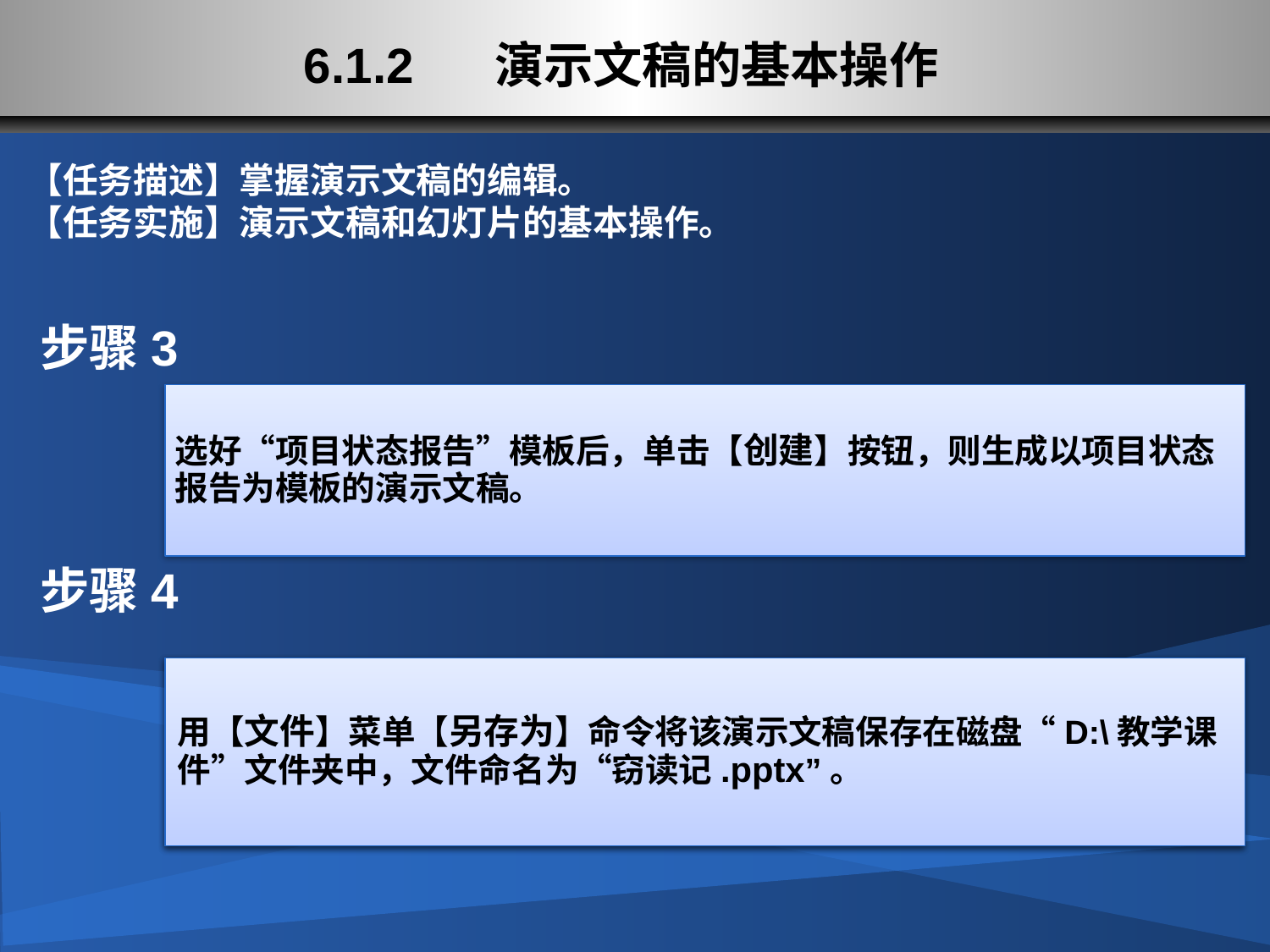

# 6.1.2     演示文稿的基本操作
【任务描述】掌握演示文稿的编辑。
【任务实施】演示文稿和幻灯片的基本操作。
步骤3

选好“项目状态报告”模板后，单击【创建】按钮，则生成以项目状态报告为模板的演示文稿。

步骤4

用【文件】菜单【另存为】命令将该演示文稿保存在磁盘“D:\教学课件”文件夹中，文件命名为“窃读记.pptx”。